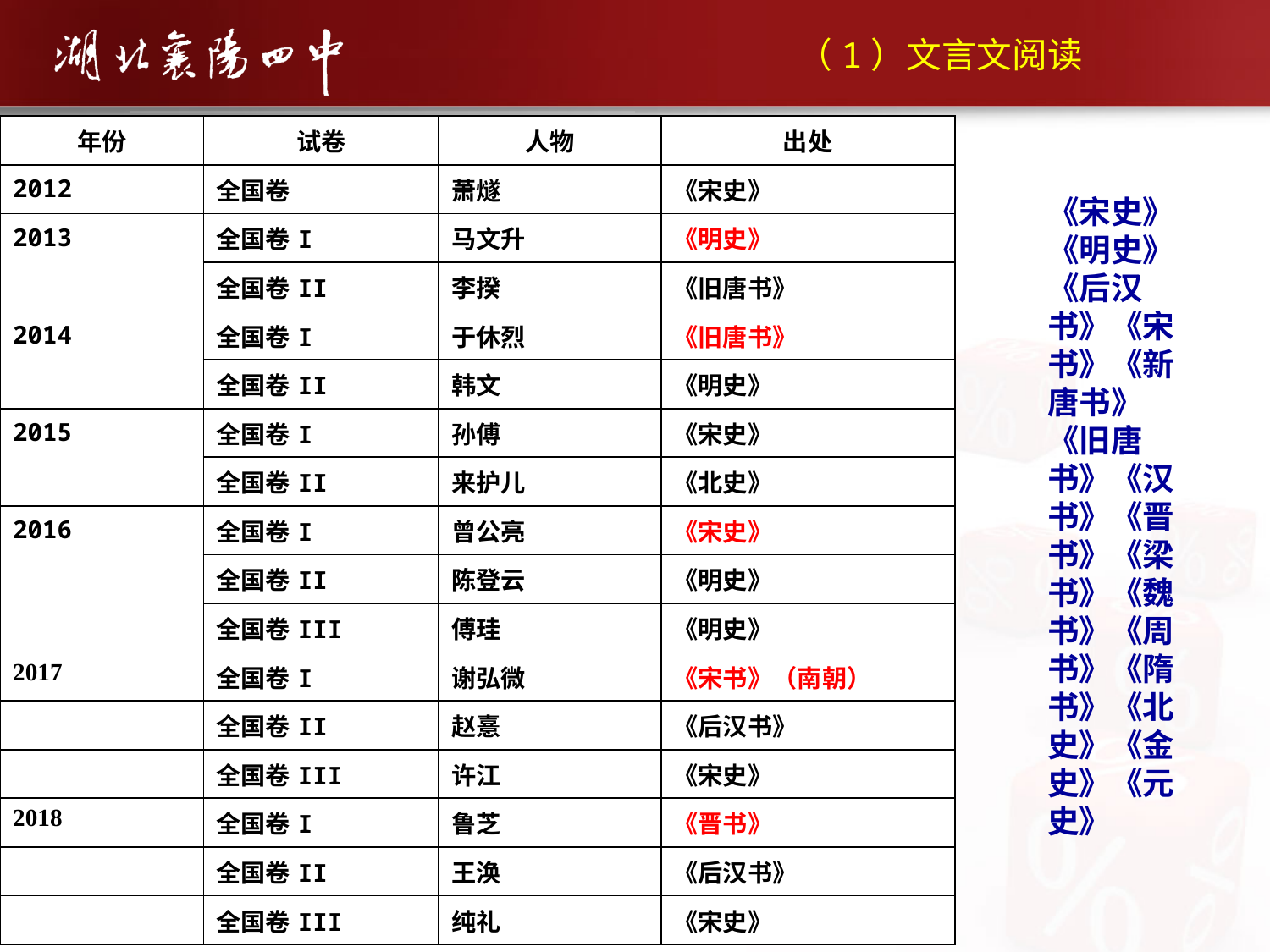

（1）文言文阅读

| 年份 | 试卷 | 人物 | 出处 |
| --- | --- | --- | --- |
| 2012 | 全国卷 | 萧燧 | 《宋史》 |
| 2013 | 全国卷I | 马文升 | 《明史》 |
|  | 全国卷II | 李揆 | 《旧唐书》 |
| 2014 | 全国卷I | 于休烈 | 《旧唐书》 |
|  | 全国卷II | 韩文 | 《明史》 |
| 2015 | 全国卷I | 孙傅 | 《宋史》 |
|  | 全国卷II | 来护儿 | 《北史》 |
| 2016 | 全国卷I | 曾公亮 | 《宋史》 |
|  | 全国卷II | 陈登云 | 《明史》 |
|  | 全国卷III | 傅珪 | 《明史》 |
| 2017 | 全国卷I | 谢弘微 | 《宋书》（南朝） |
|  | 全国卷II | 赵憙 | 《后汉书》 |
|  | 全国卷III | 许江 | 《宋史》 |
| 2018 | 全国卷I | 鲁芝 | 《晋书》 |
|  | 全国卷II | 王涣 | 《后汉书》 |
|  | 全国卷III | 纯礼 | 《宋史》 |
《宋史》《明史》《后汉书》《宋书》《新唐书》《旧唐书》《汉书》《晋书》《梁书》《魏书》《周书》《隋书》《北史》《金史》《元史》